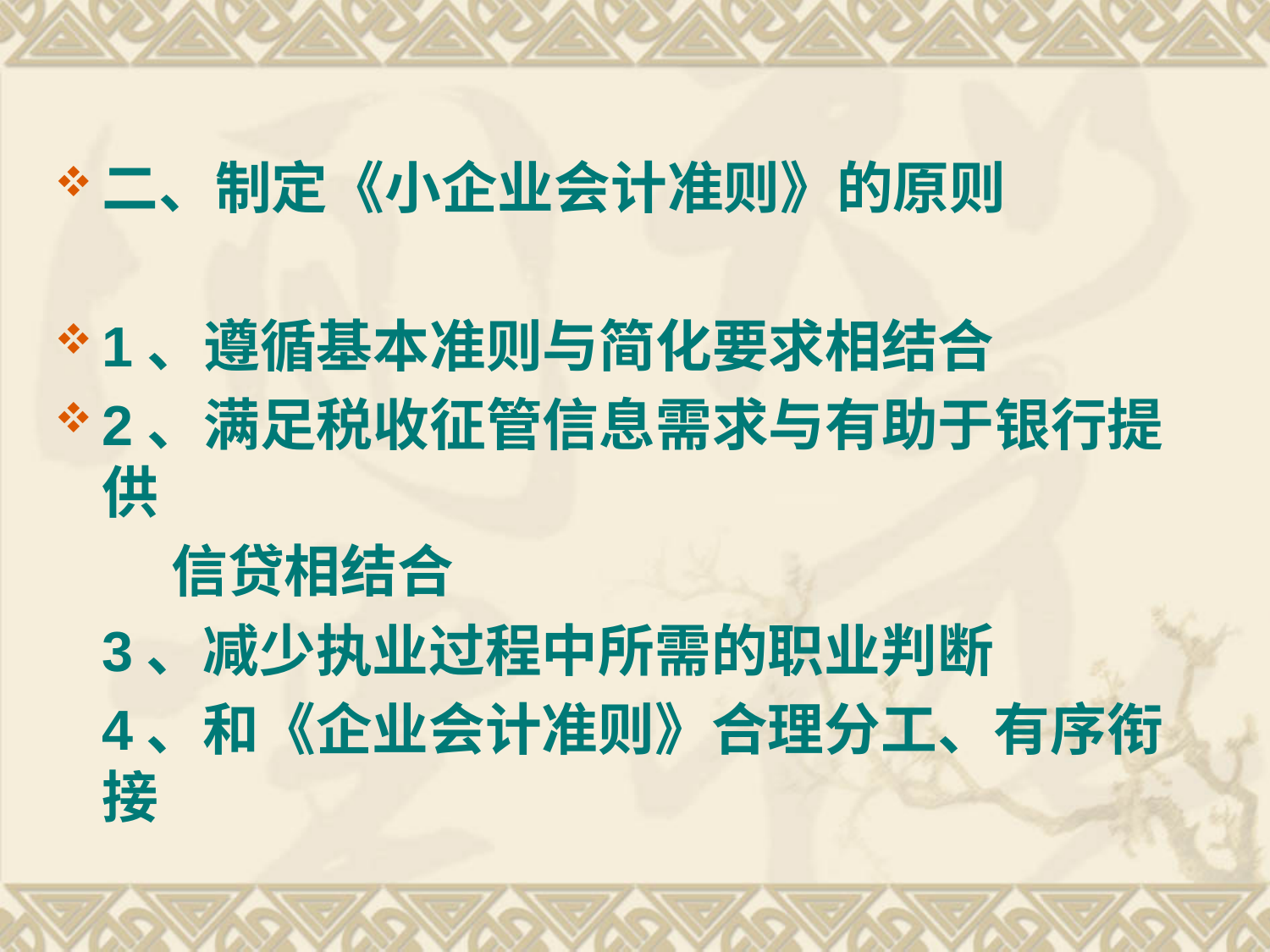

二、制定《小企业会计准则》的原则

1、遵循基本准则与简化要求相结合
2、满足税收征管信息需求与有助于银行提供
        信贷相结合
   3、减少执业过程中所需的职业判断
   4、和《企业会计准则》合理分工、有序衔接